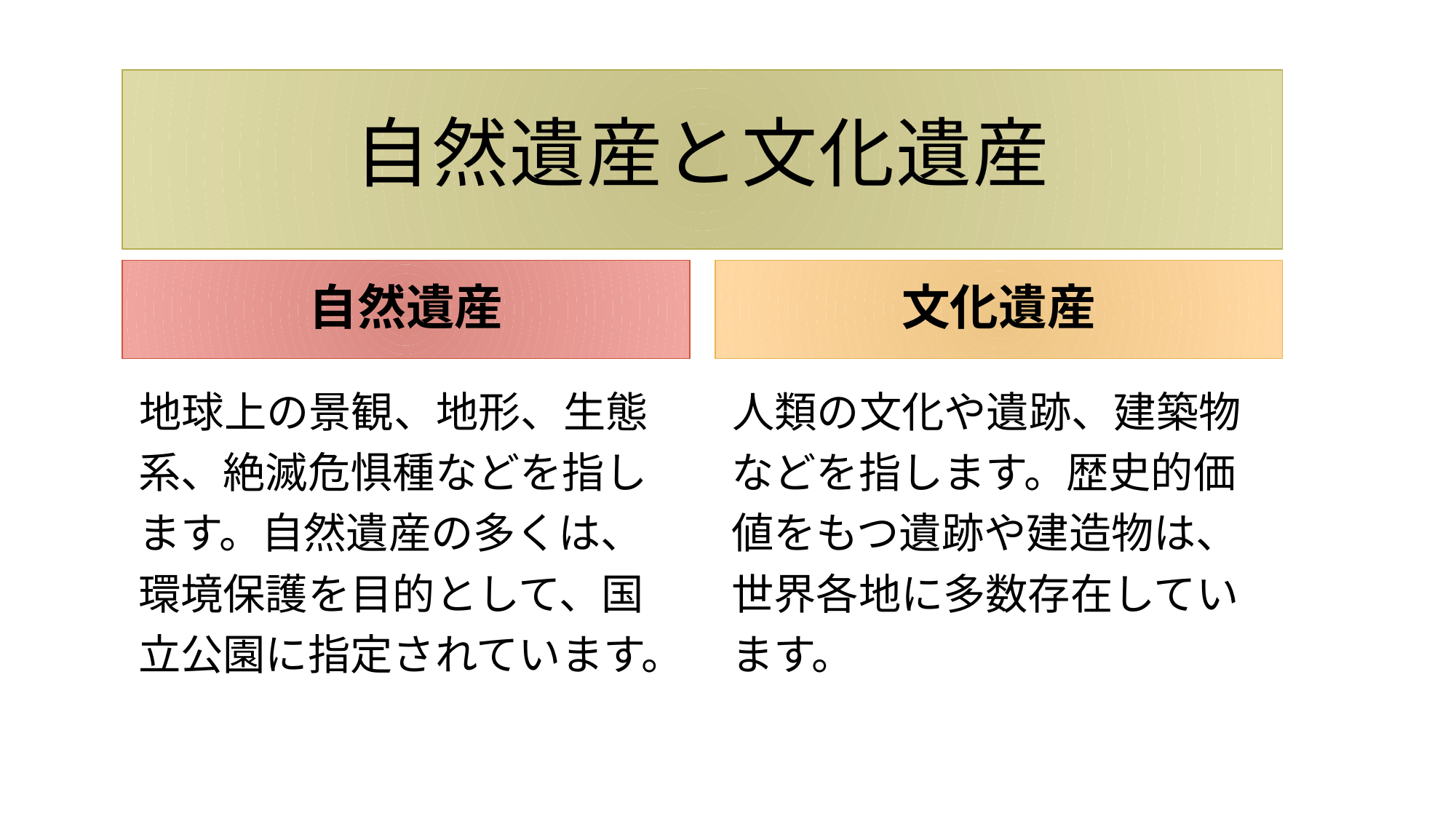

# 自然遺産と文化遺産
自然遺産
文化遺産
地球上の景観、地形、生態系、絶滅危惧種などを指します。自然遺産の多くは、環境保護を目的として、国立公園に指定されています。
人類の文化や遺跡、建築物などを指します。歴史的価値をもつ遺跡や建造物は、世界各地に多数存在しています。